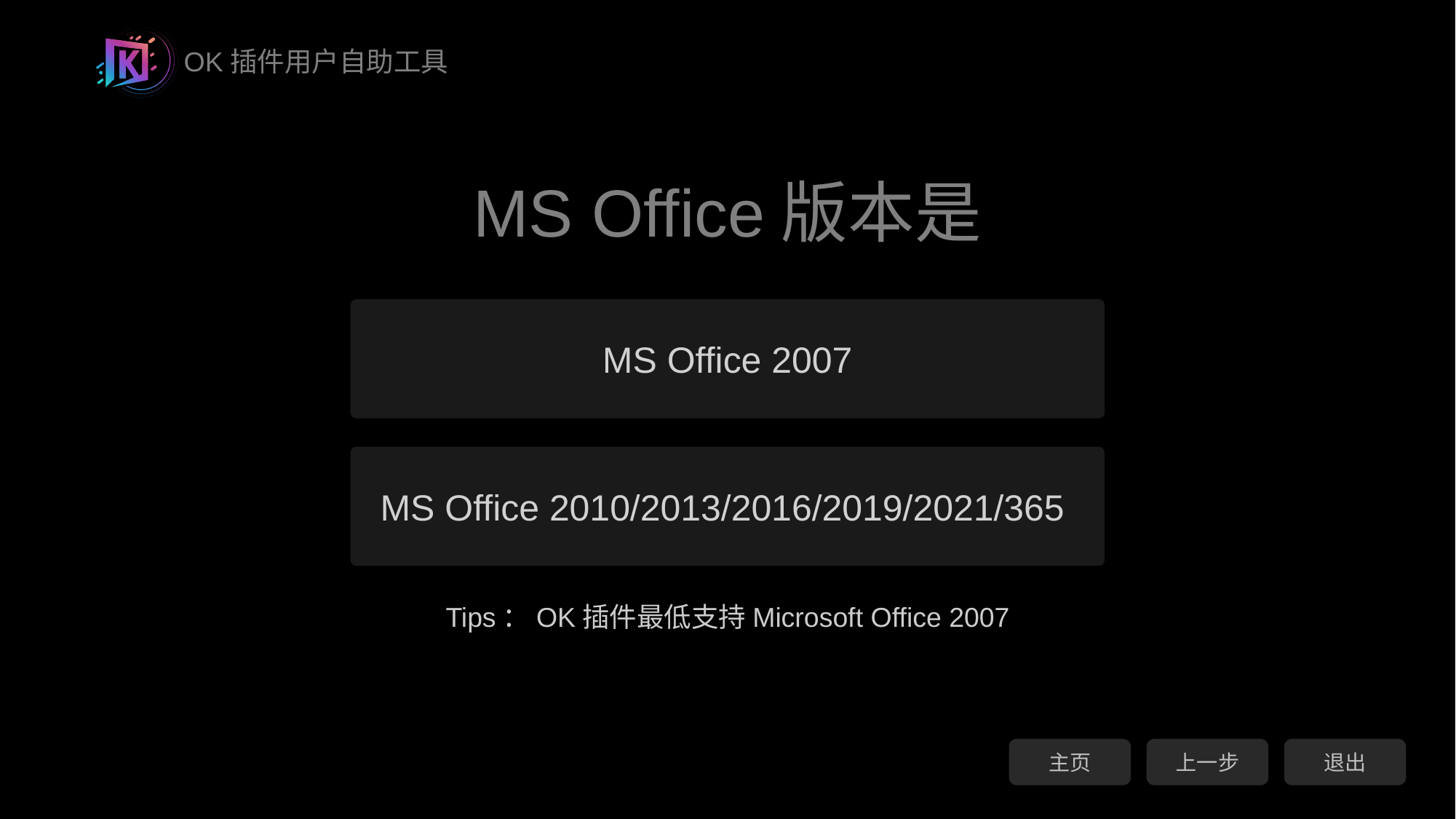

MS Office版本是
MS Office 2007
MS Office 2010/2013/2016/2019/2021/365
Tips：OK插件最低支持Microsoft Office 2007